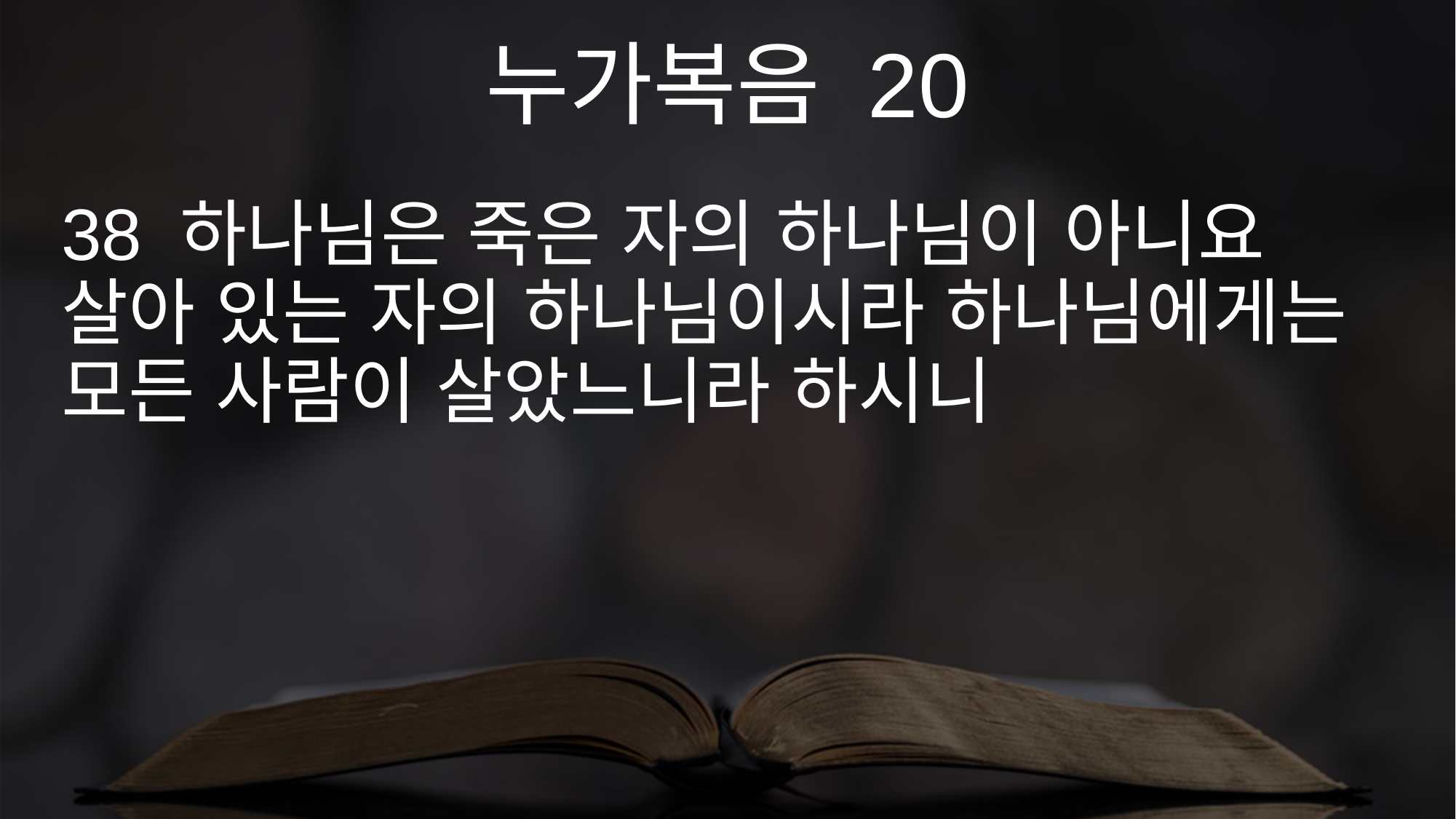

누가복음 20
38 하나님은 죽은 자의 하나님이 아니요 살아 있는 자의 하나님이시라 하나님에게는 모든 사람이 살았느니라 하시니